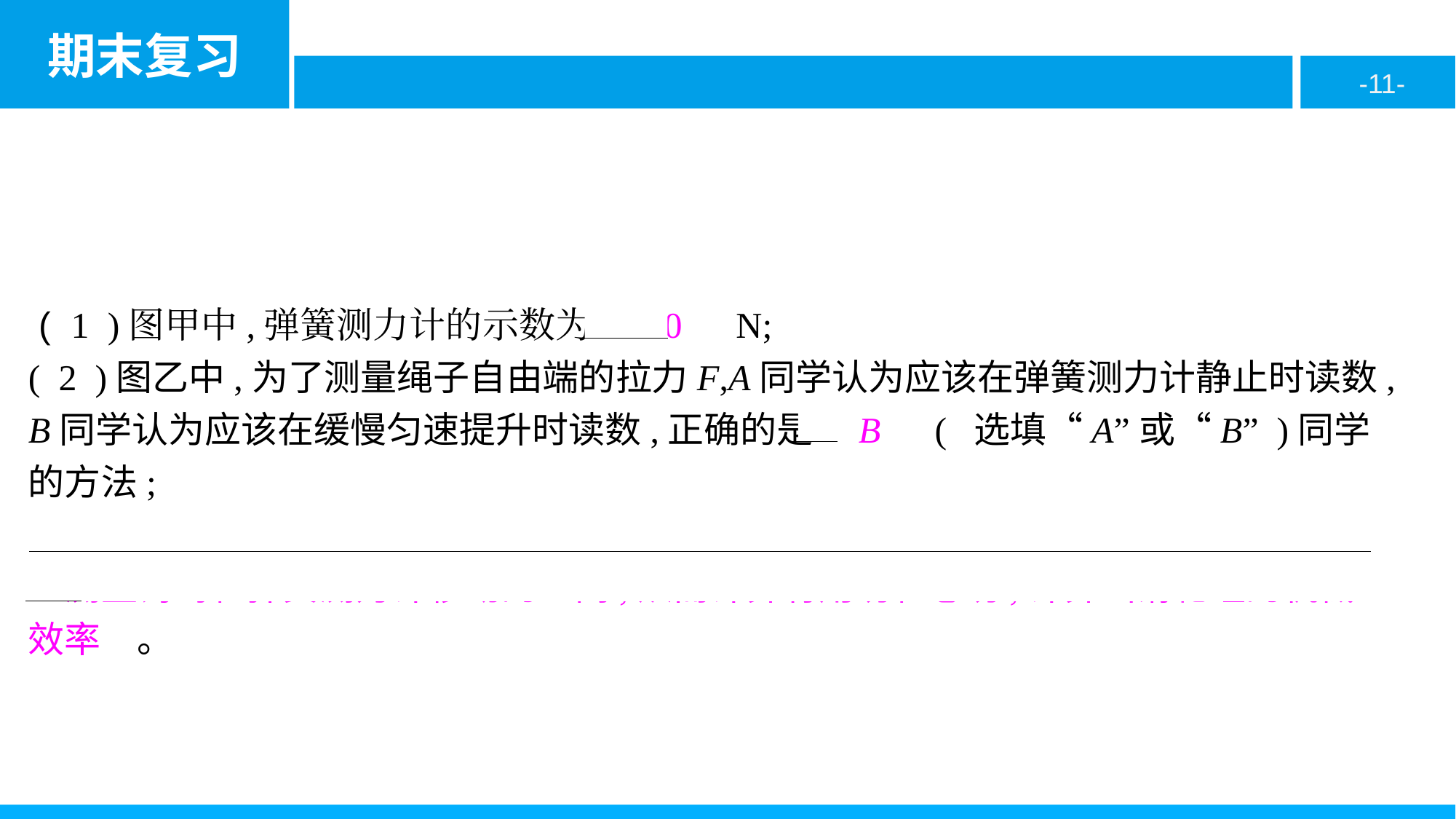

(  1  )图甲中,弹簧测力计的示数为　2.0　N;
(  2  )图乙中,为了测量绳子自由端的拉力F,A同学认为应该在弹簧测力计静止时读数,B同学认为应该在缓慢匀速提升时读数,正确的是　B　(  选填“A”或“B”  )同学的方法;
(  3  )实验中要分别记下钩码和弹簧测力计的起始位置,是为了
　测量钩码和弹簧测力计移动的距离,从而计算有用功和总功,计算出滑轮组的机械效率　。